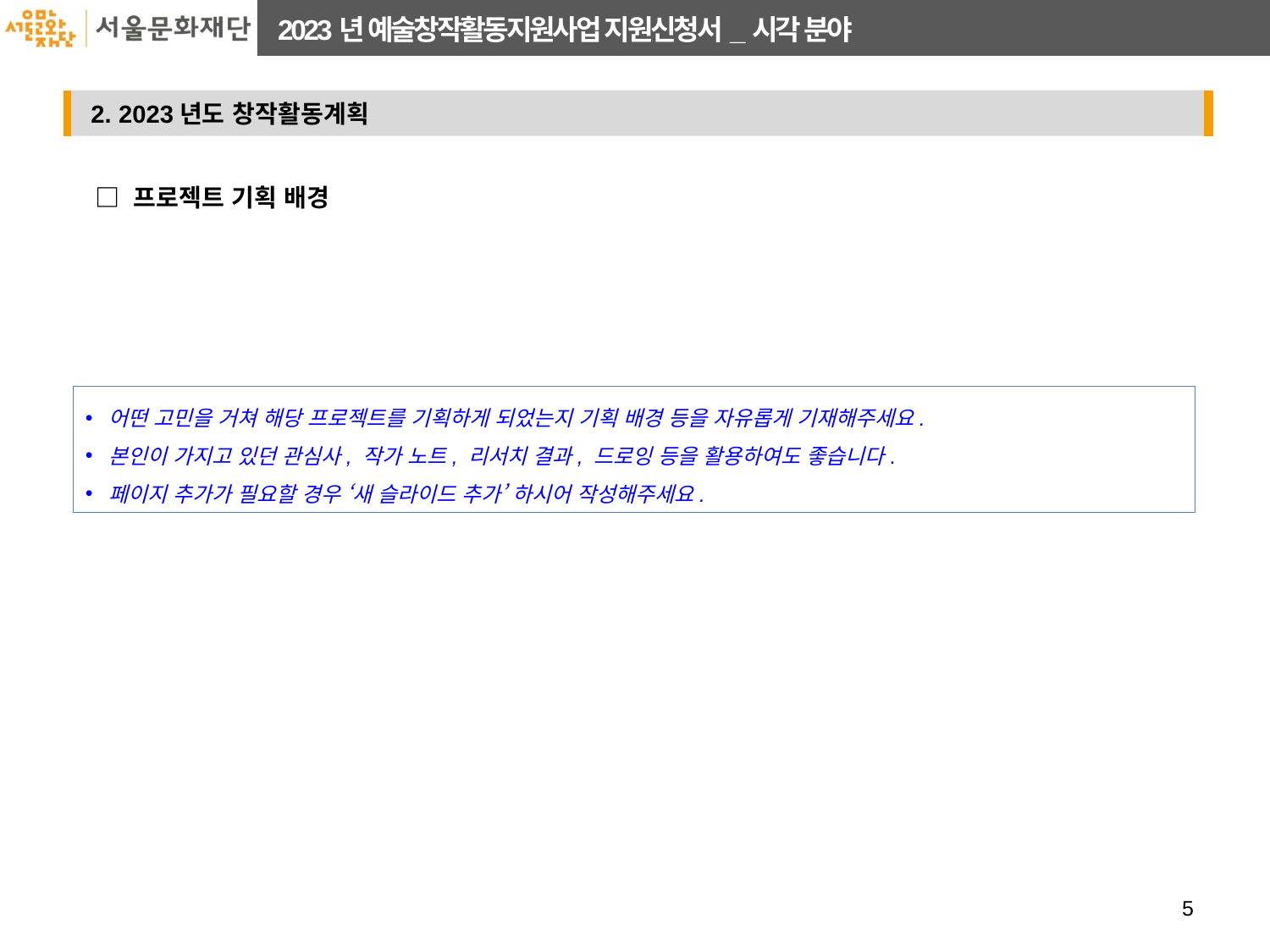

□ 프로젝트 기획 배경

어떤 고민을 거쳐 해당 프로젝트를 기획하게 되었는지 기획 배경 등을 자유롭게 기재해주세요.
본인이 가지고 있던 관심사, 작가 노트, 리서치 결과, 드로잉 등을 활용하여도 좋습니다.
페이지 추가가 필요할 경우 ‘새 슬라이드 추가’ 하시어 작성해주세요.
5